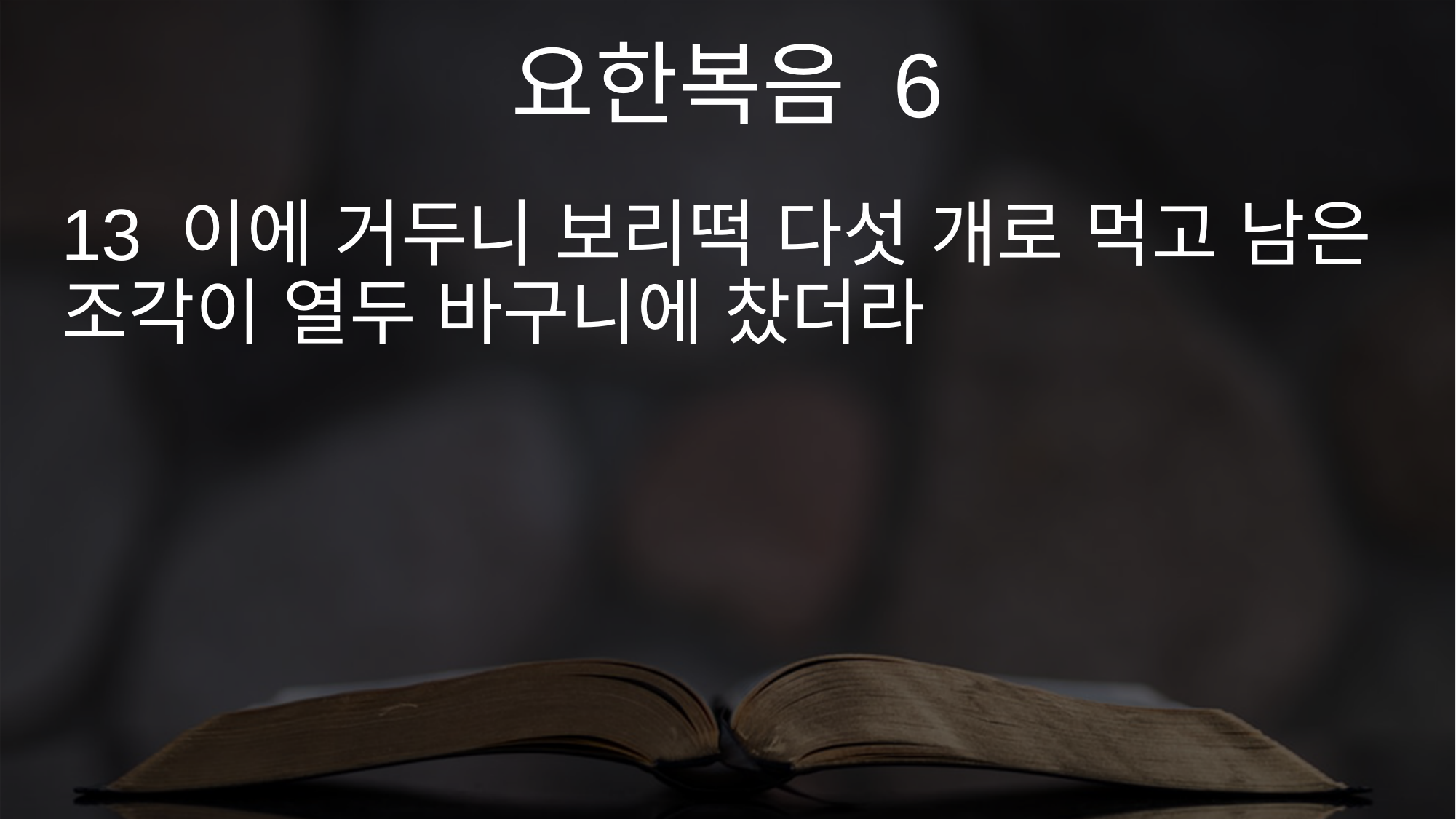

요한복음 6
13 이에 거두니 보리떡 다섯 개로 먹고 남은 조각이 열두 바구니에 찼더라